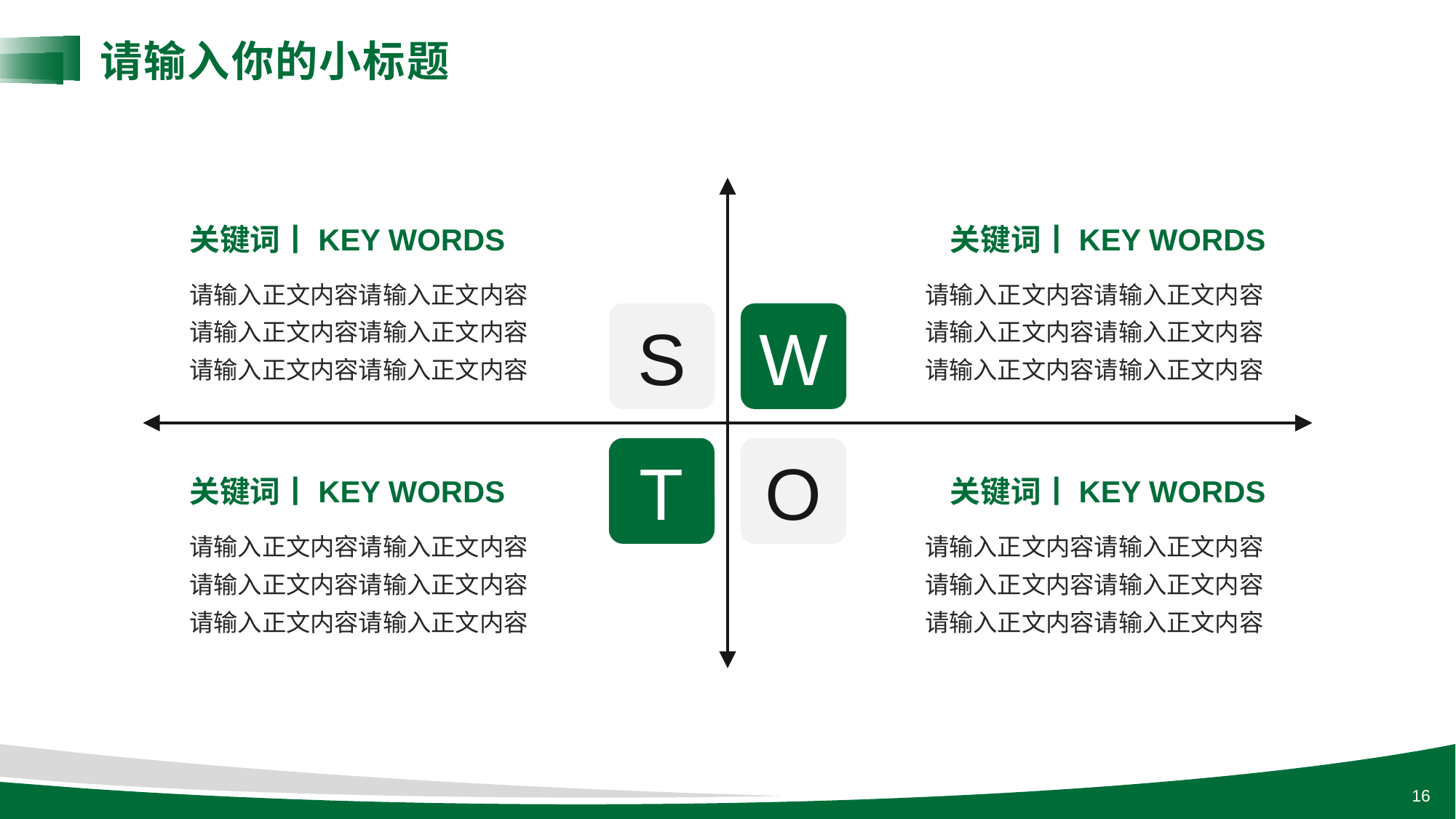

请输入你的小标题
关键词丨KEY WORDS
关键词丨KEY WORDS
请输入正文内容请输入正文内容请输入正文内容请输入正文内容请输入正文内容请输入正文内容
请输入正文内容请输入正文内容请输入正文内容请输入正文内容请输入正文内容请输入正文内容
S
W
T
O
关键词丨KEY WORDS
关键词丨KEY WORDS
请输入正文内容请输入正文内容请输入正文内容请输入正文内容请输入正文内容请输入正文内容
请输入正文内容请输入正文内容请输入正文内容请输入正文内容请输入正文内容请输入正文内容
16